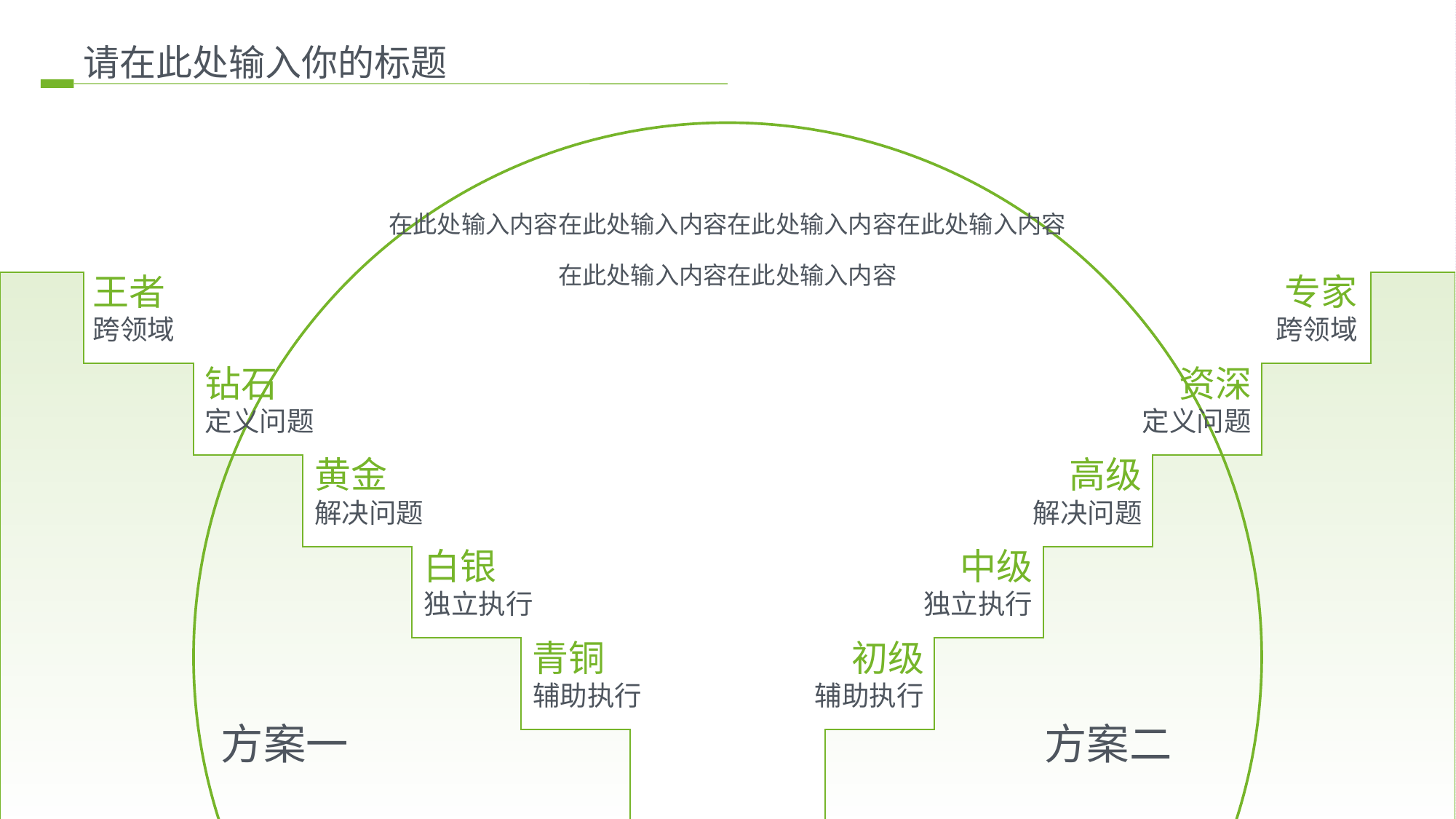

请在此处输入你的标题

在此处输入内容在此处输入内容在此处输入内容在此处输入内容在此处输入内容在此处输入内容
王者
专家

跨领域
跨领域
钻石
资深
定义问题
定义问题
黄金
高级
解决问题
解决问题
白银
中级
独立执行
独立执行
青铜
初级
辅助执行
辅助执行
方案一
方案二